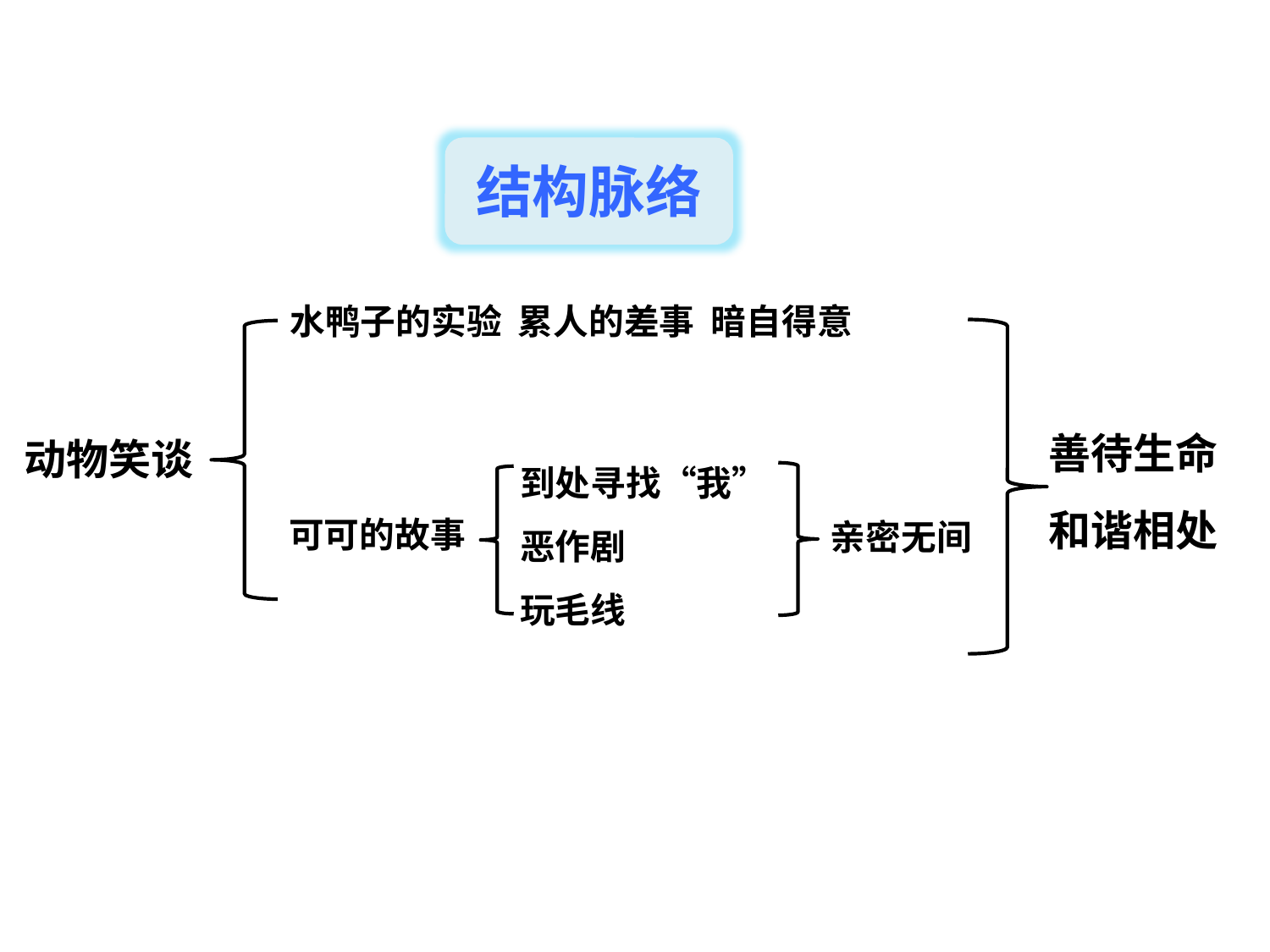

结构脉络
水鸭子的实验  累人的差事  暗自得意

善待生命
和谐相处
动物笑谈
到处寻找“我”
恶作剧
玩毛线

可可的故事
亲密无间